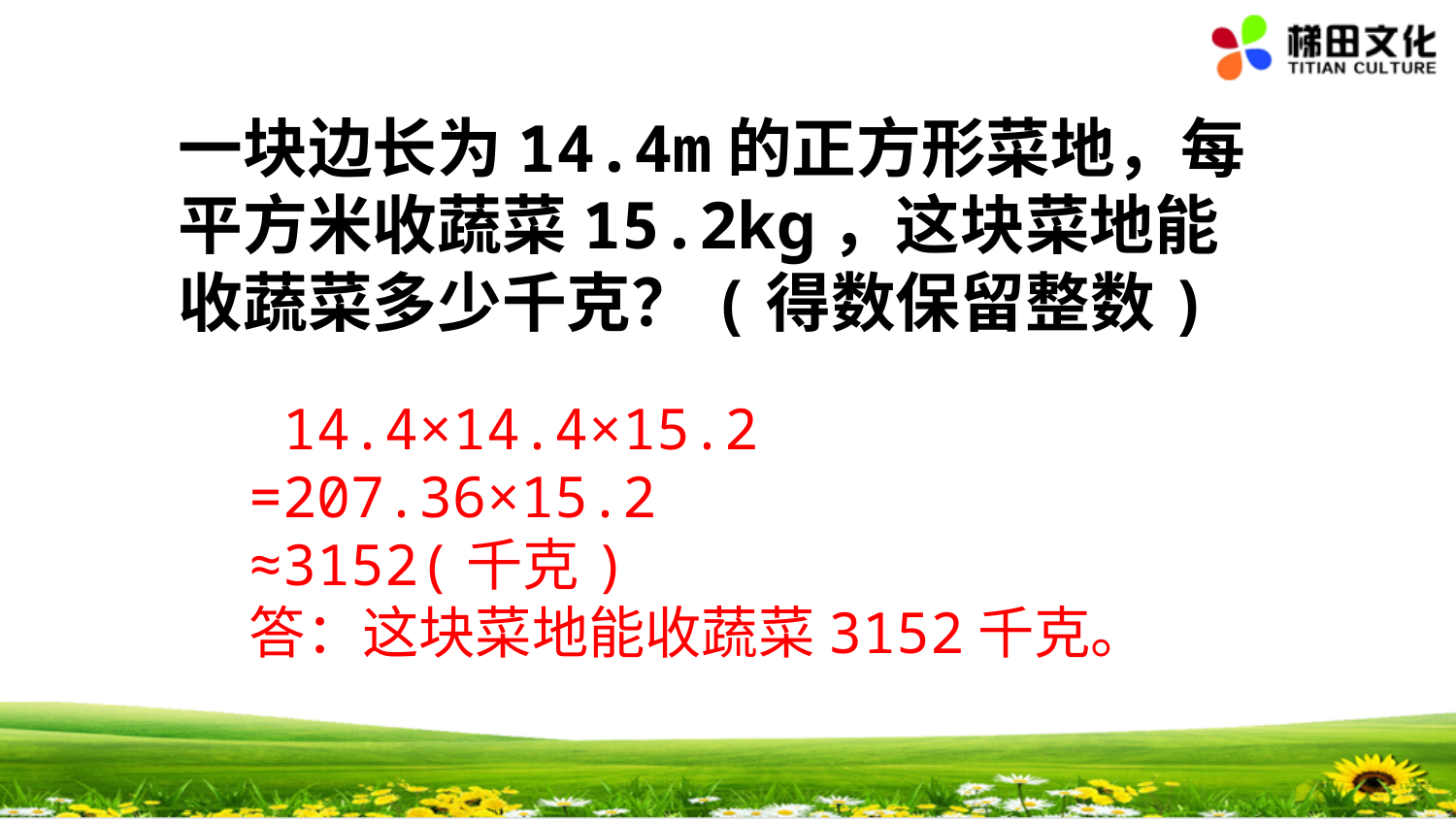

# 一块边长为14.4m的正方形菜地，每平方米收蔬菜15.2kg，这块菜地能收蔬菜多少千克？(得数保留整数)
 14.4×14.4×15.2
=207.36×15.2
≈3152(千克)
答：这块菜地能收蔬菜3152千克。